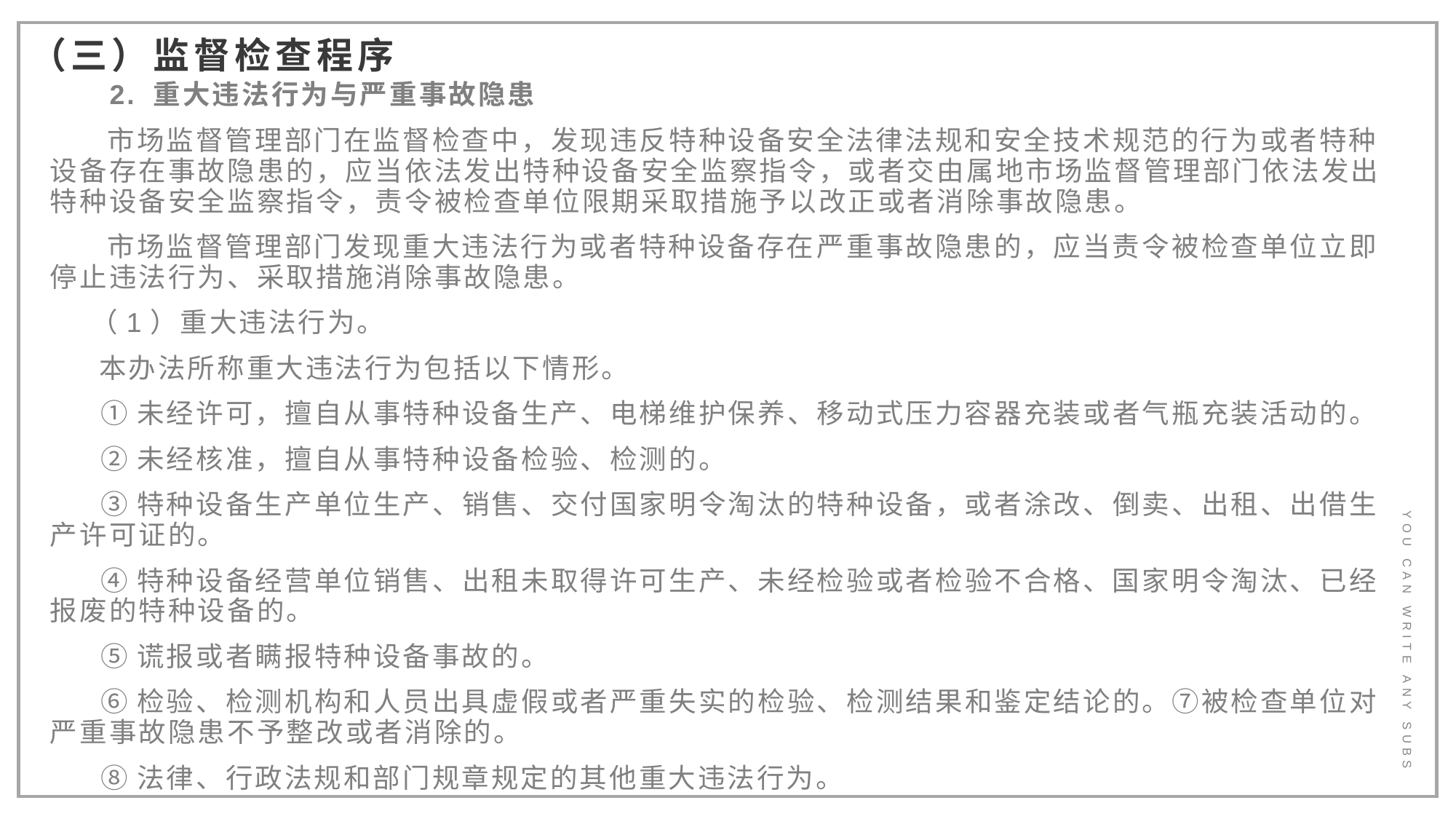

（三）监督检查程序
      2. 重大违法行为与严重事故隐患
      市场监督管理部门在监督检查中，发现违反特种设备安全法律法规和安全技术规范的行为或者特种设备存在事故隐患的，应当依法发出特种设备安全监察指令，或者交由属地市场监督管理部门依法发出特种设备安全监察指令，责令被检查单位限期采取措施予以改正或者消除事故隐患。
      市场监督管理部门发现重大违法行为或者特种设备存在严重事故隐患的，应当责令被检查单位立即停止违法行为、采取措施消除事故隐患。
    （1）重大违法行为。
     本办法所称重大违法行为包括以下情形。
      ①未经许可，擅自从事特种设备生产、电梯维护保养、移动式压力容器充装或者气瓶充装活动的。
      ②未经核准，擅自从事特种设备检验、检测的。
      ③特种设备生产单位生产、销售、交付国家明令淘汰的特种设备，或者涂改、倒卖、出租、出借生产许可证的。
      ④特种设备经营单位销售、出租未取得许可生产、未经检验或者检验不合格、国家明令淘汰、已经报废的特种设备的。
      ⑤谎报或者瞒报特种设备事故的。
      ⑥检验、检测机构和人员出具虚假或者严重失实的检验、检测结果和鉴定结论的。⑦被检查单位对严重事故隐患不予整改或者消除的。
      ⑧法律、行政法规和部门规章规定的其他重大违法行为。
YOU CAN WRITE ANY SUBS